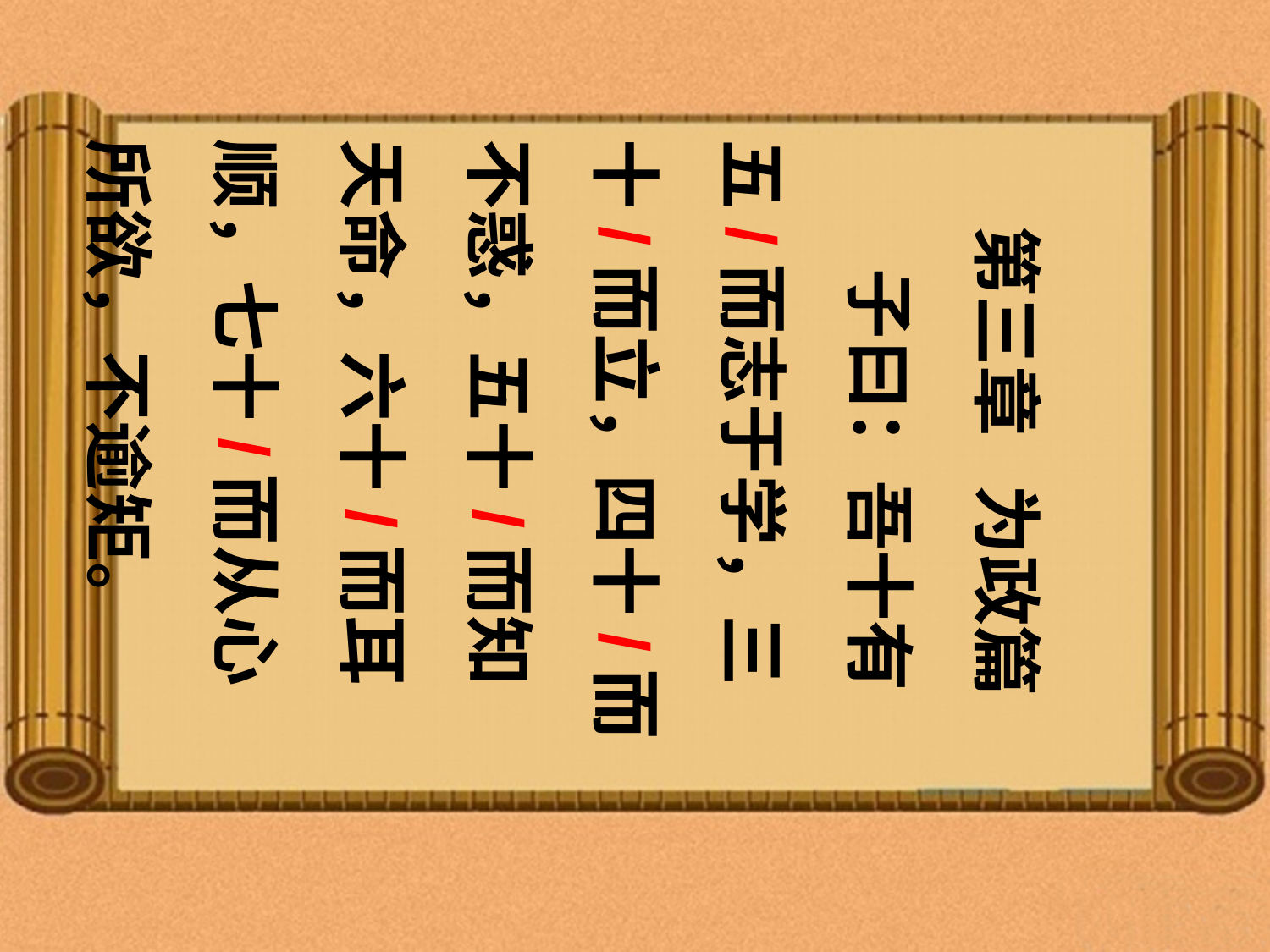

第三章   为政篇
       子曰：吾十有五/而志于学，三十/而立，四十/而不惑，五十/而知天命，六十/而耳顺，七十/而从心所欲，不逾矩。